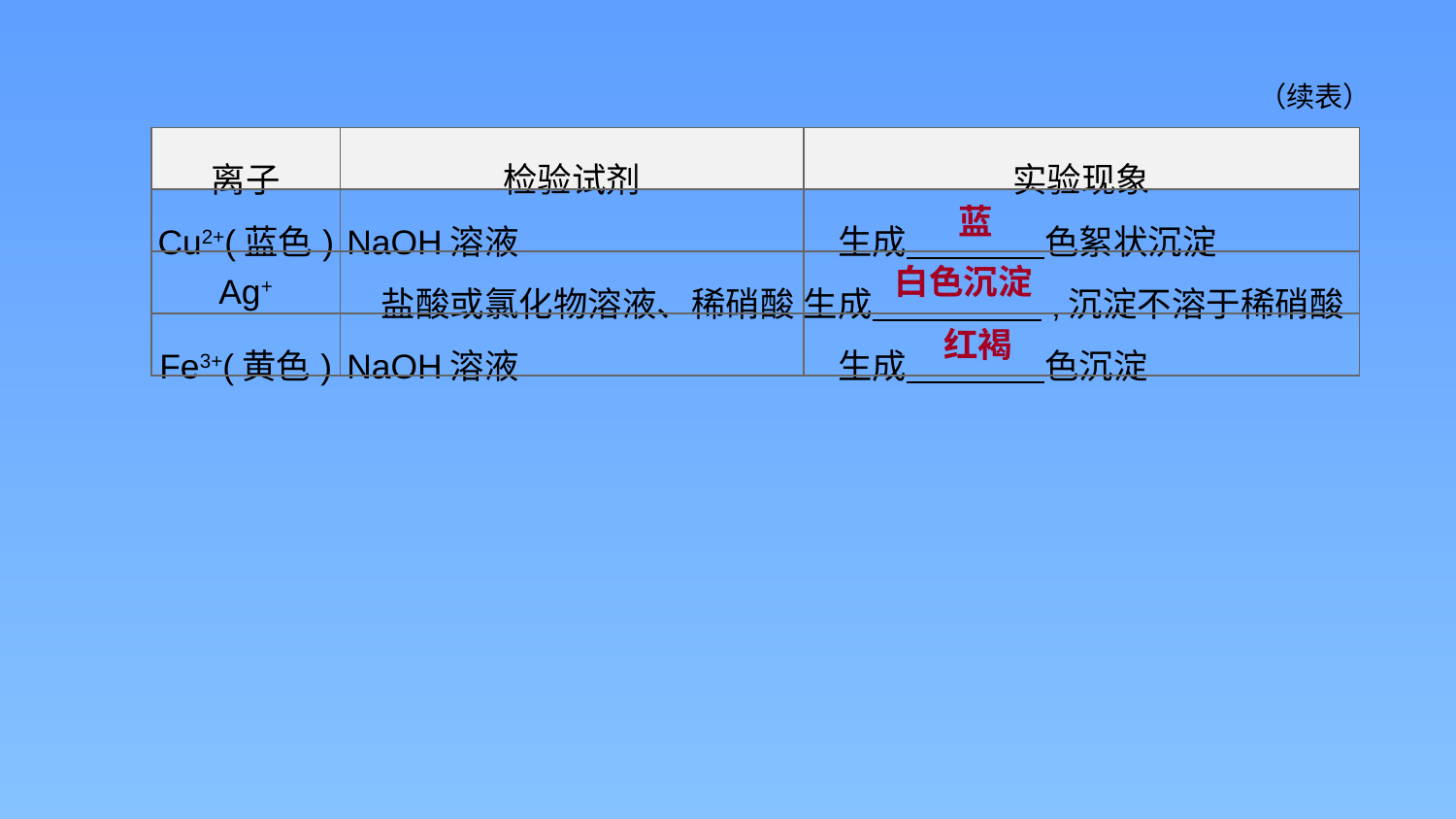

（续表）
| 离子 | 检验试剂 | 实验现象 |
| --- | --- | --- |
| Cu2+(蓝色) | NaOH溶液 | 生成　　　　色絮状沉淀 |
| Ag+ | 盐酸或氯化物溶液、稀硝酸 | 生成　 　　　,沉淀不溶于稀硝酸 |
| Fe3+(黄色) | NaOH溶液 | 生成　　　　色沉淀 |
蓝
白色沉淀
红褐